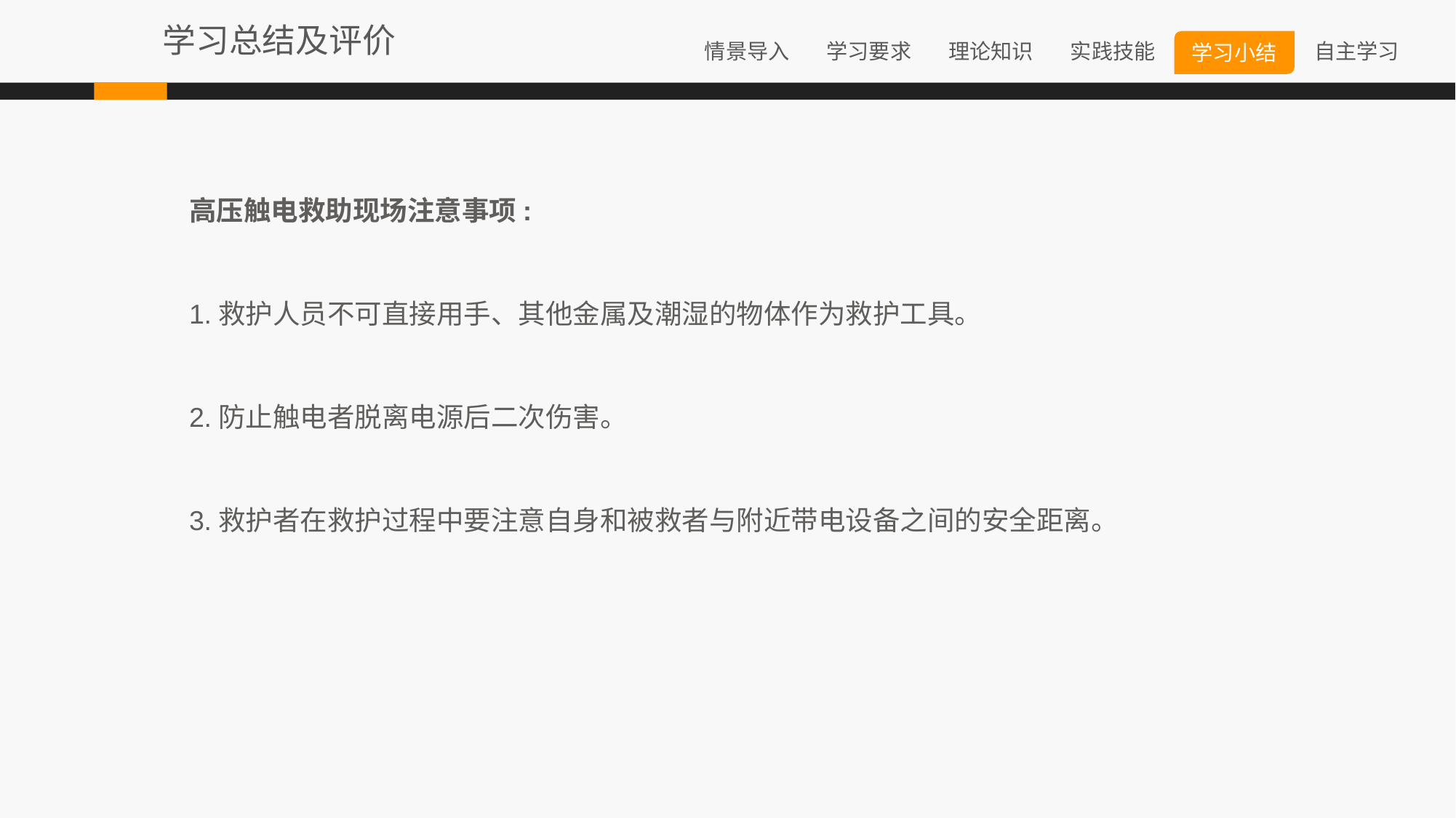

学习总结及评价
高压触电救助现场注意事项:

1.救护人员不可直接用手、其他金属及潮湿的物体作为救护工具。

2.防止触电者脱离电源后二次伤害。

3.救护者在救护过程中要注意自身和被救者与附近带电设备之间的安全距离。